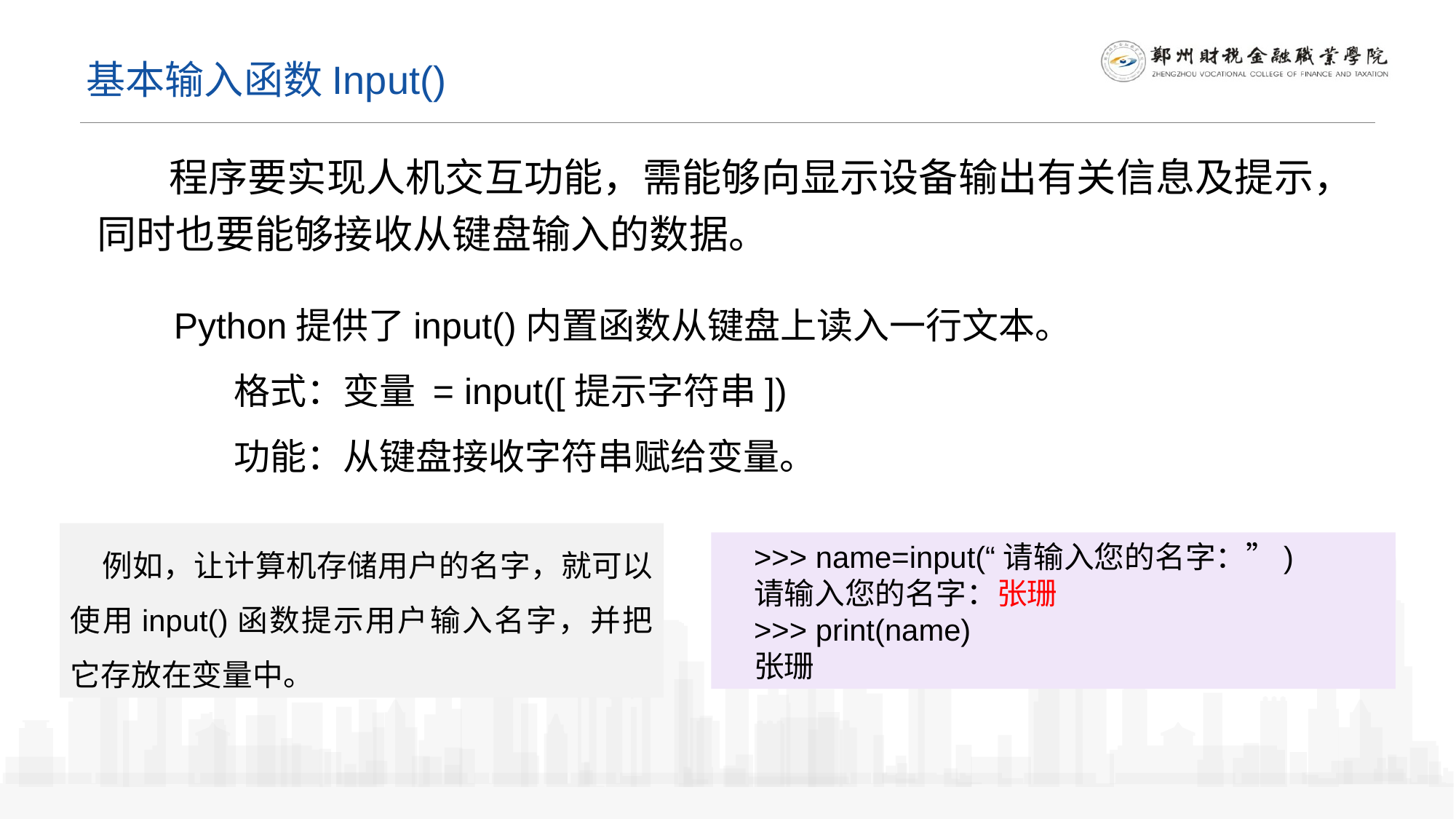

基本输入函数Input()
       程序要实现人机交互功能，需能够向显示设备输出有关信息及提示，同时也要能够接收从键盘输入的数据。
       Python提供了input()内置函数从键盘上读入一行文本。
               格式：变量 = input([提示字符串])
               功能：从键盘接收字符串赋给变量。
例如，让计算机存储用户的名字，就可以使用input()函数提示用户输入名字，并把它存放在变量中。
>>> name=input(“请输入您的名字：”)
请输入您的名字：张珊
>>> print(name)
张珊